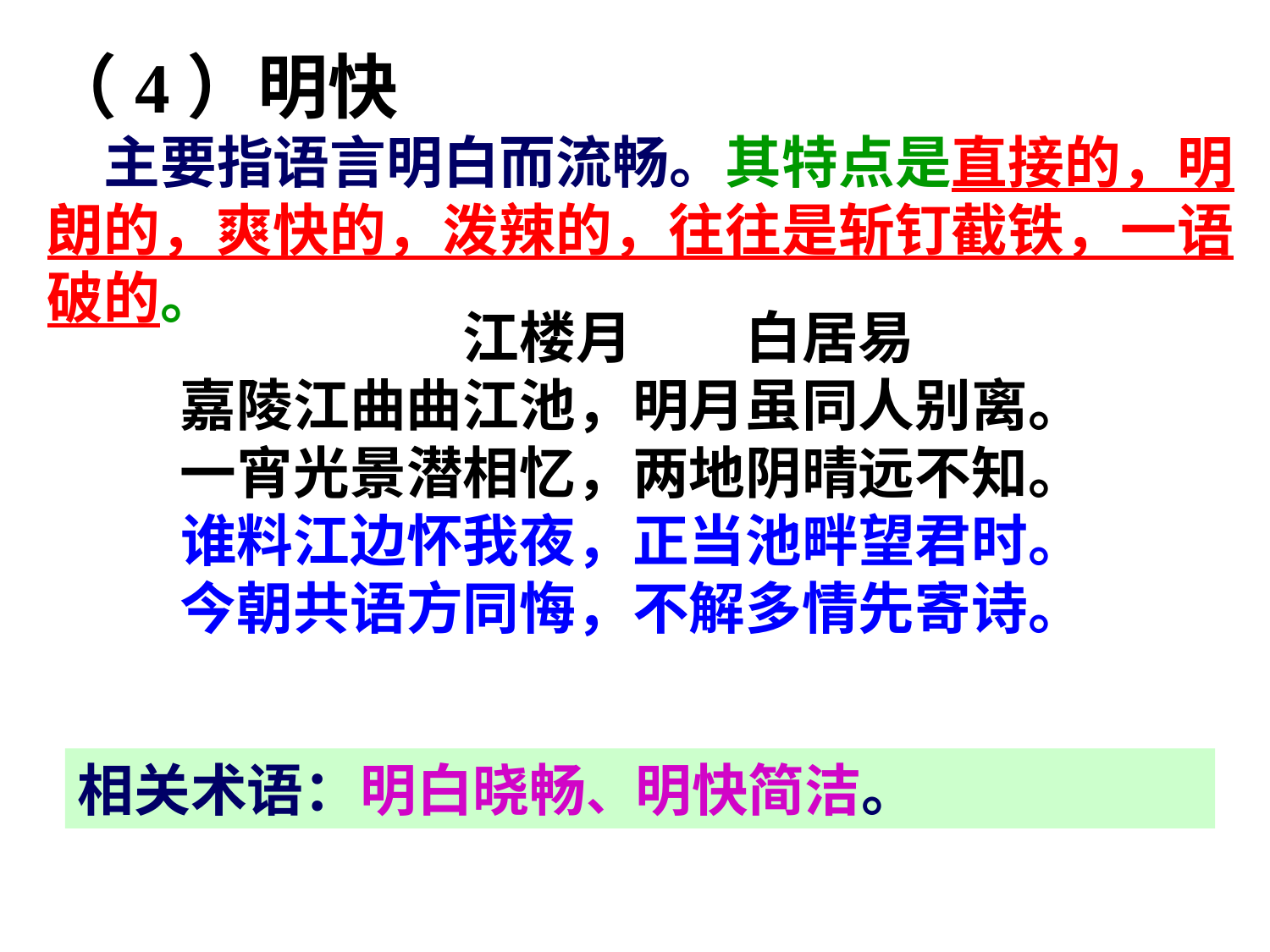

（4）明快
　主要指语言明白而流畅。其特点是直接的，明朗的，爽快的，泼辣的，往往是斩钉截铁，一语破的。
　　　　　　　江楼月　　白居易
　　嘉陵江曲曲江池，明月虽同人别离。　
　　一宵光景潜相忆，两地阴晴远不知。　
　　谁料江边怀我夜，正当池畔望君时。
　　今朝共语方同悔，不解多情先寄诗。
相关术语：明白晓畅、明快简洁。